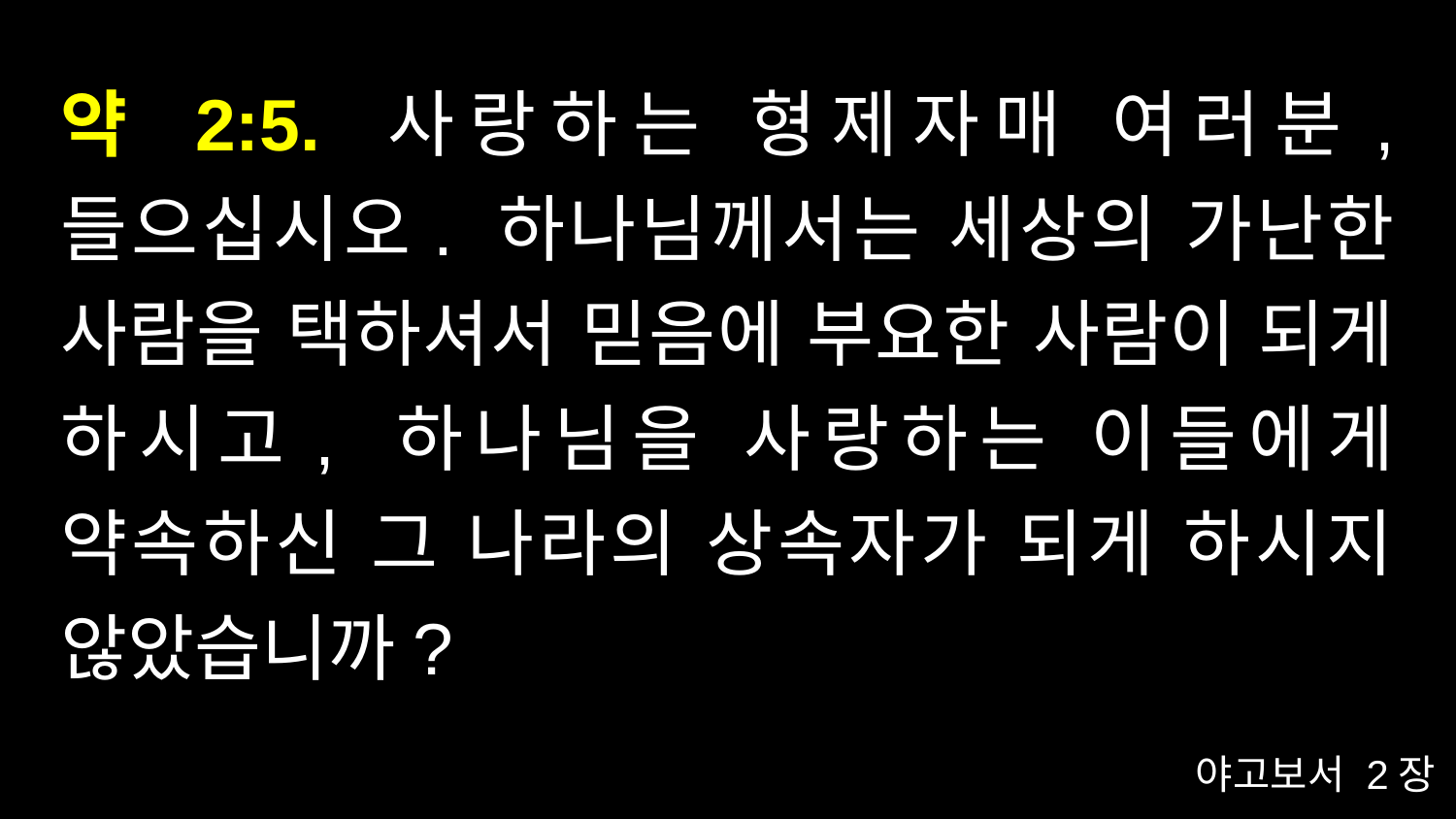

# 약 2:5. 사랑하는 형제자매 여러분, 들으십시오. 하나님께서는 세상의 가난한 사람을 택하셔서 믿음에 부요한 사람이 되게 하시고, 하나님을 사랑하는 이들에게 약속하신 그 나라의 상속자가 되게 하시지 않았습니까?
야고보서 2장